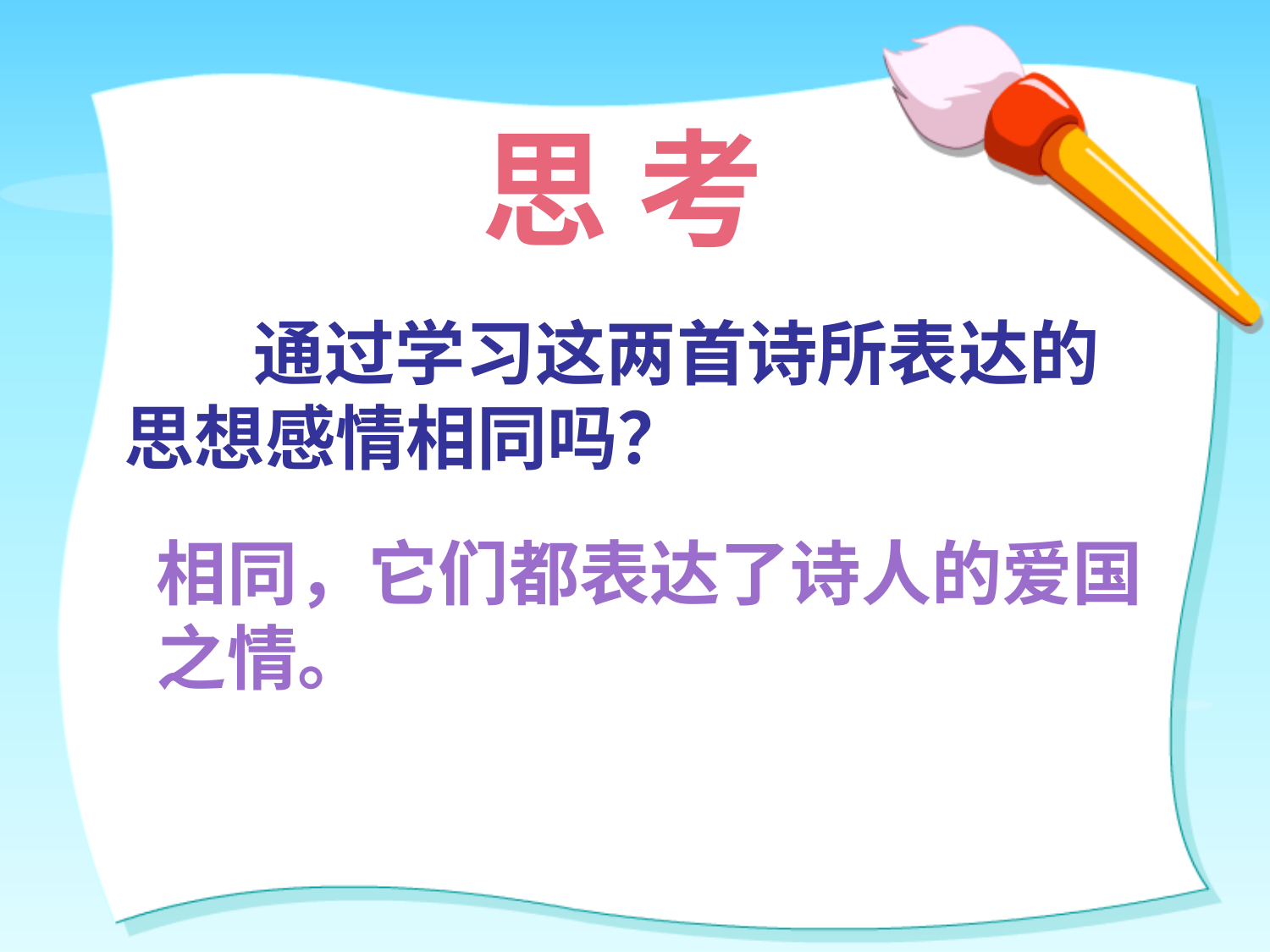

思 考
       通过学习这两首诗所表达的思想感情相同吗？
相同，它们都表达了诗人的爱国
之情。